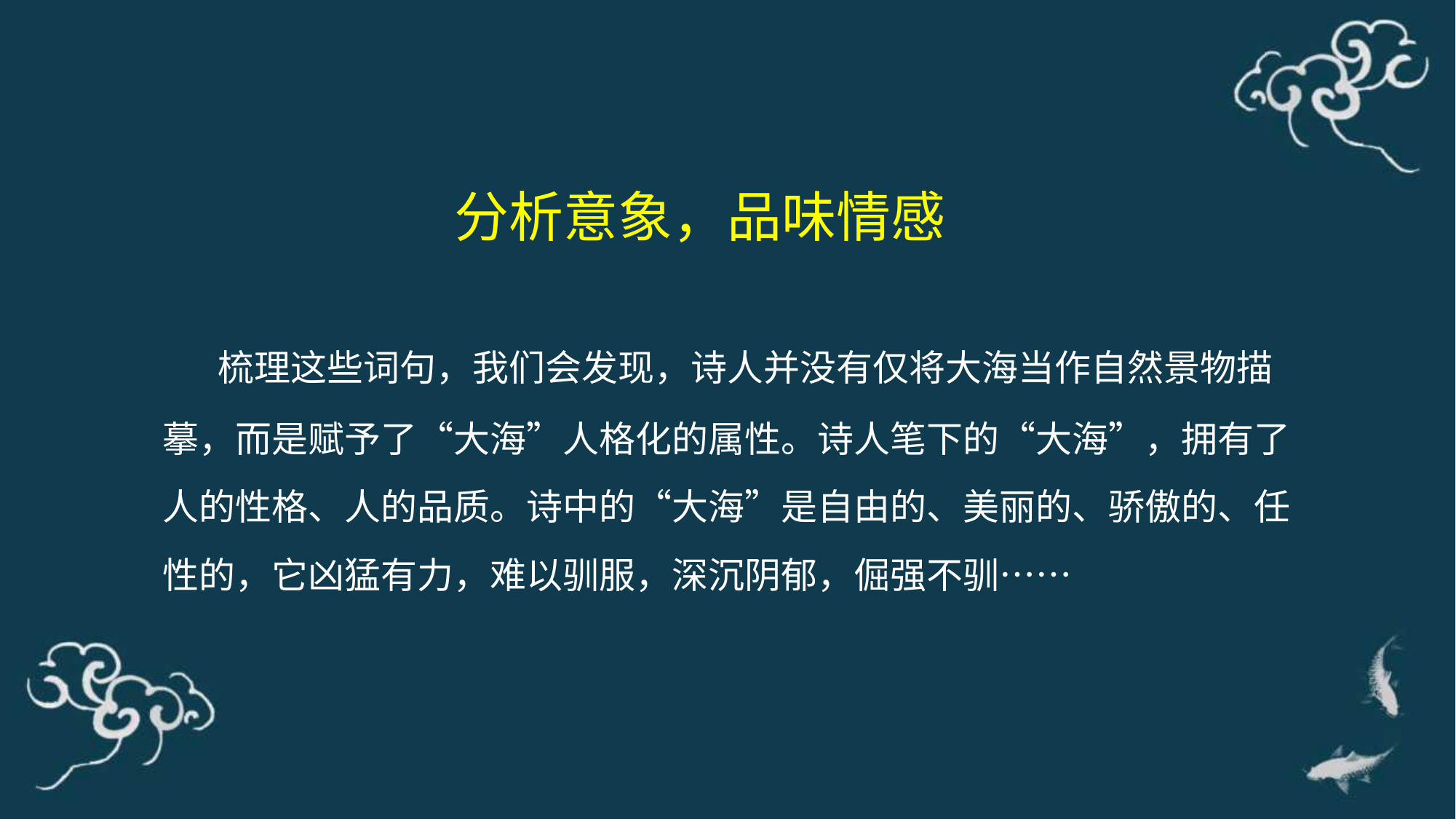

分析意象，品味情感
    梳理这些词句，我们会发现，诗人并没有仅将大海当作自然景物描摹，而是赋予了“大海”人格化的属性。诗人笔下的“大海”，拥有了人的性格、人的品质。诗中的“大海”是自由的、美丽的、骄傲的、任性的，它凶猛有力，难以驯服，深沉阴郁，倔强不驯……